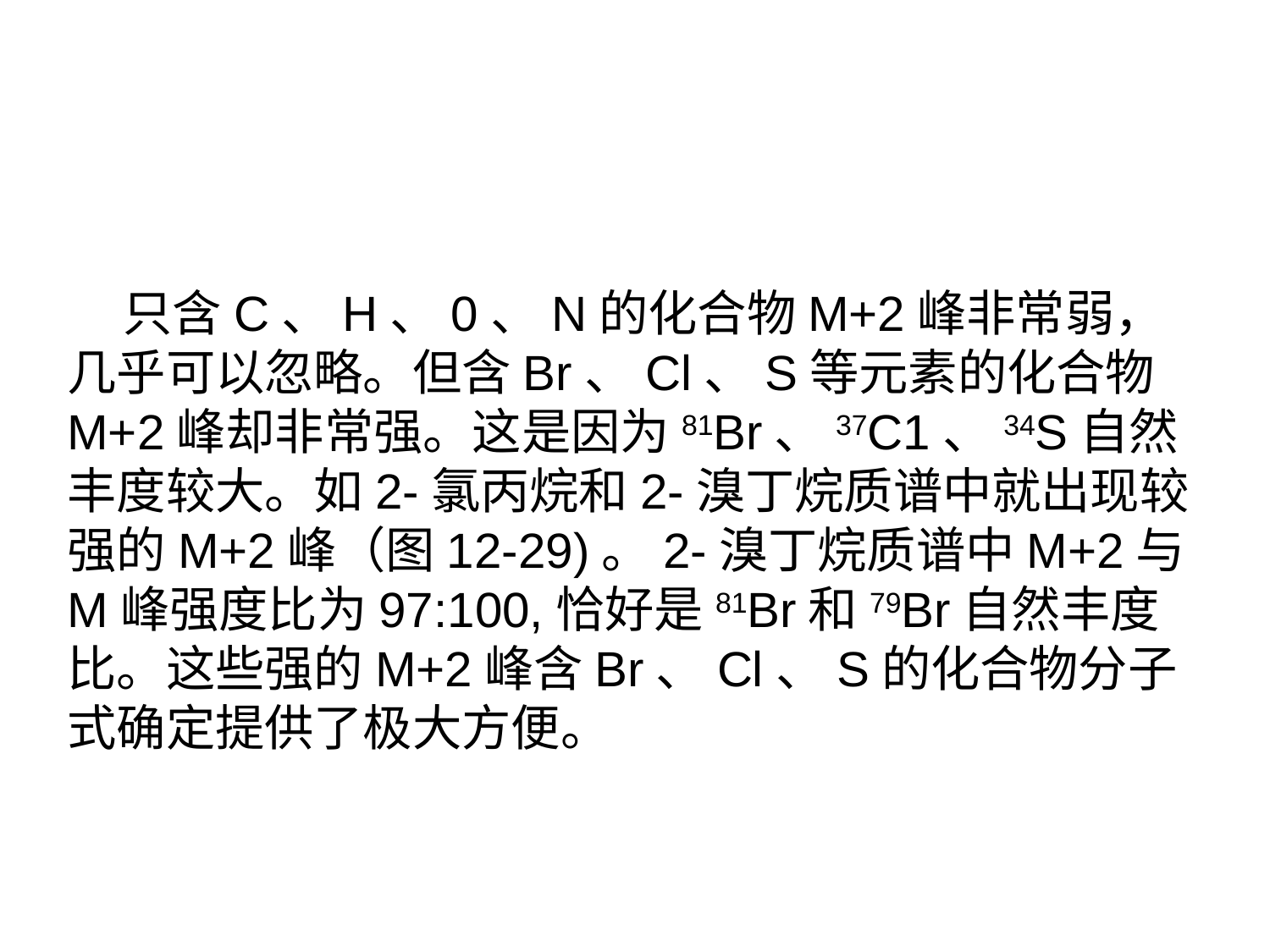

只含C、H、0、N的化合物M+2峰非常弱，几乎可以忽略。但含Br、Cl、S等元素的化合物M+2峰却非常强。这是因为81Br、37C1、34S自然丰度较大。如2-氯丙烷和2-溴丁烷质谱中就出现较强的M+2峰（图12-29)。2-溴丁烷质谱中M+2与M峰强度比为97:100,恰好是81Br和79Br自然丰度比。这些强的M+2峰含Br、Cl、S的化合物分子式确定提供了极大方便。